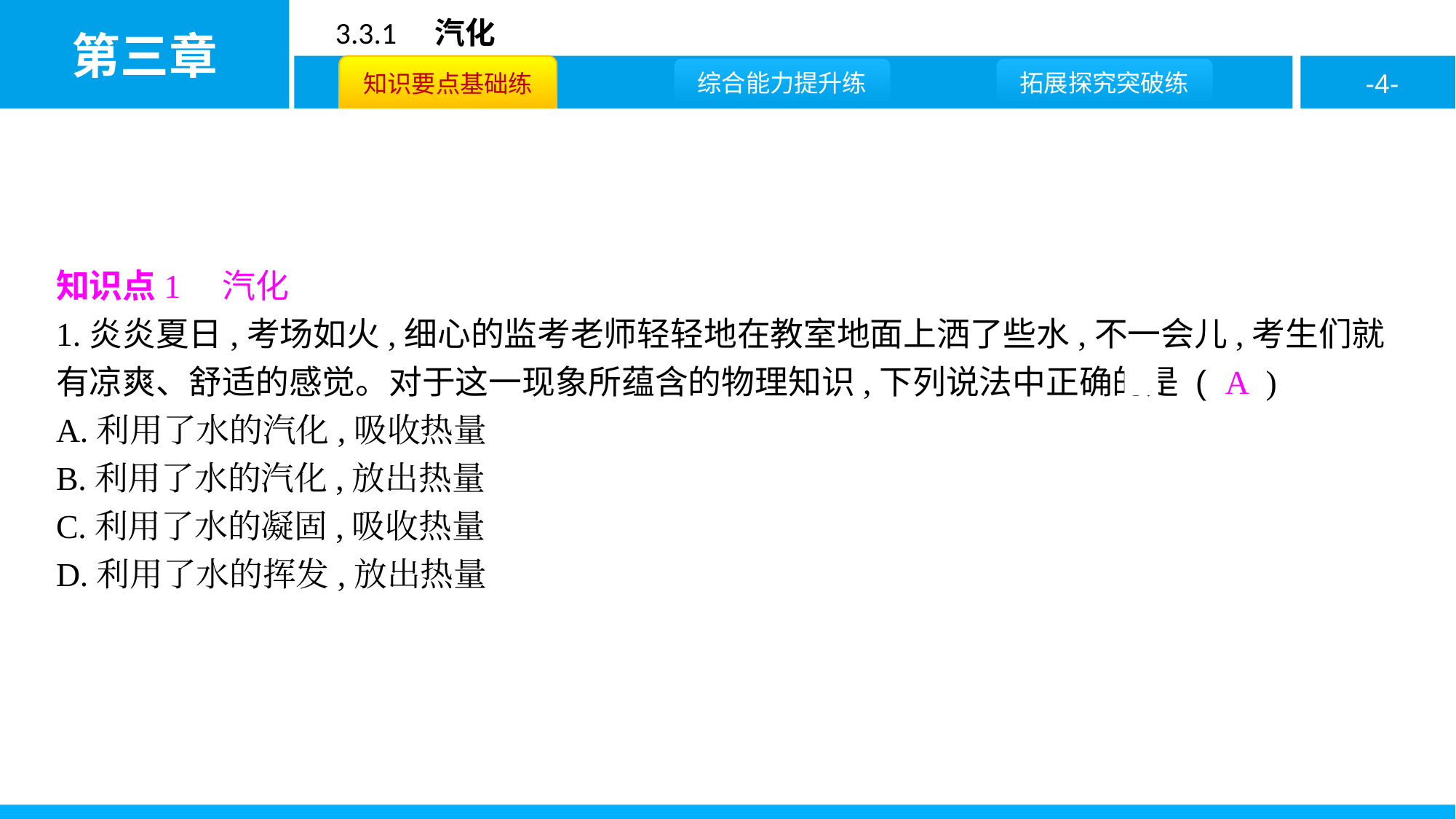

知识点1　汽化
1.炎炎夏日,考场如火,细心的监考老师轻轻地在教室地面上洒了些水,不一会儿,考生们就有凉爽、舒适的感觉。对于这一现象所蕴含的物理知识,下列说法中正确的是 (  A  )
A.利用了水的汽化,吸收热量
B.利用了水的汽化,放出热量
C.利用了水的凝固,吸收热量
D.利用了水的挥发,放出热量